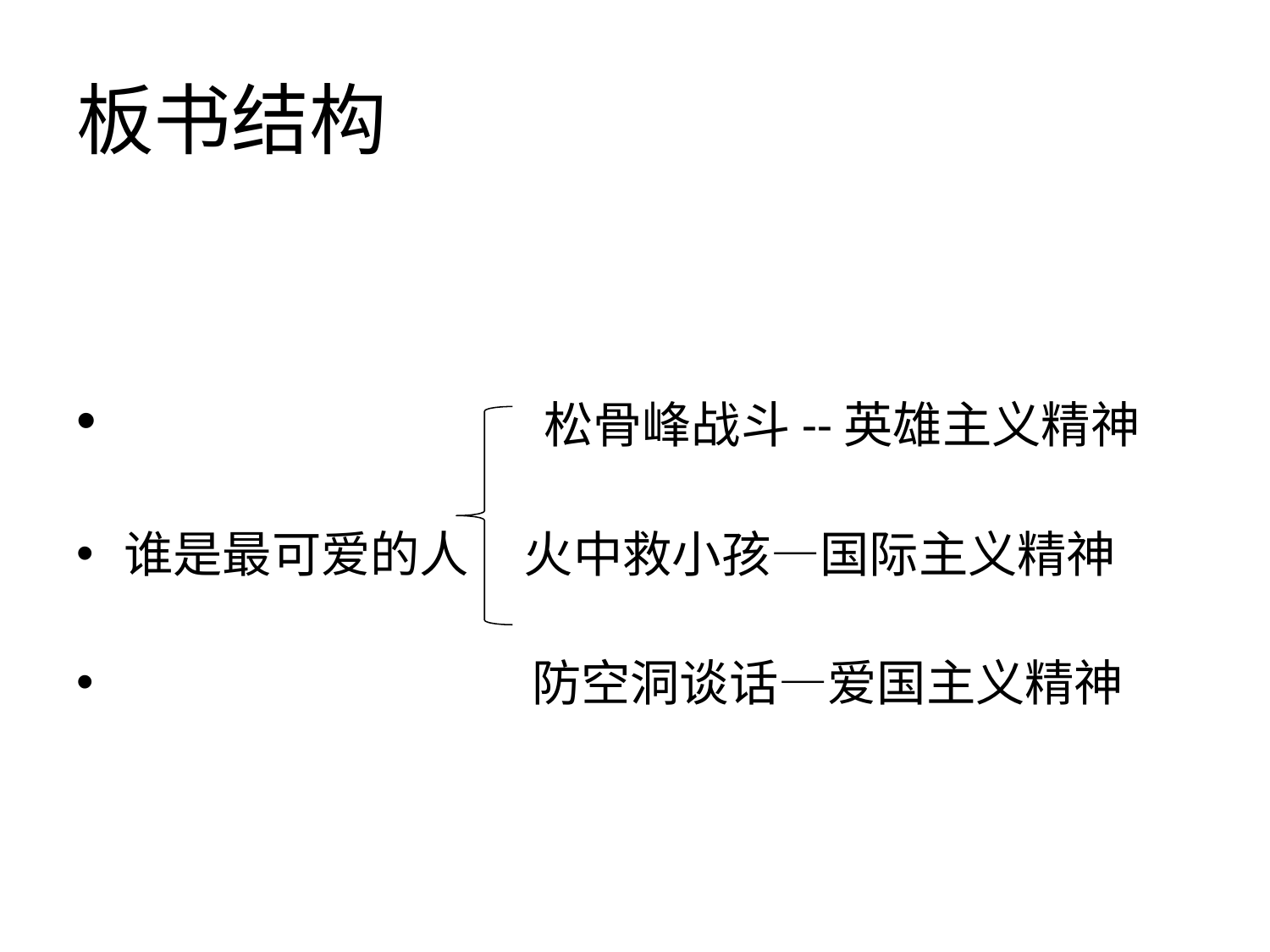

# 板书结构

                                松骨峰战斗--英雄主义精神
谁是最可爱的人     火中救小孩—国际主义精神
                                    防空洞谈话—爱国主义精神